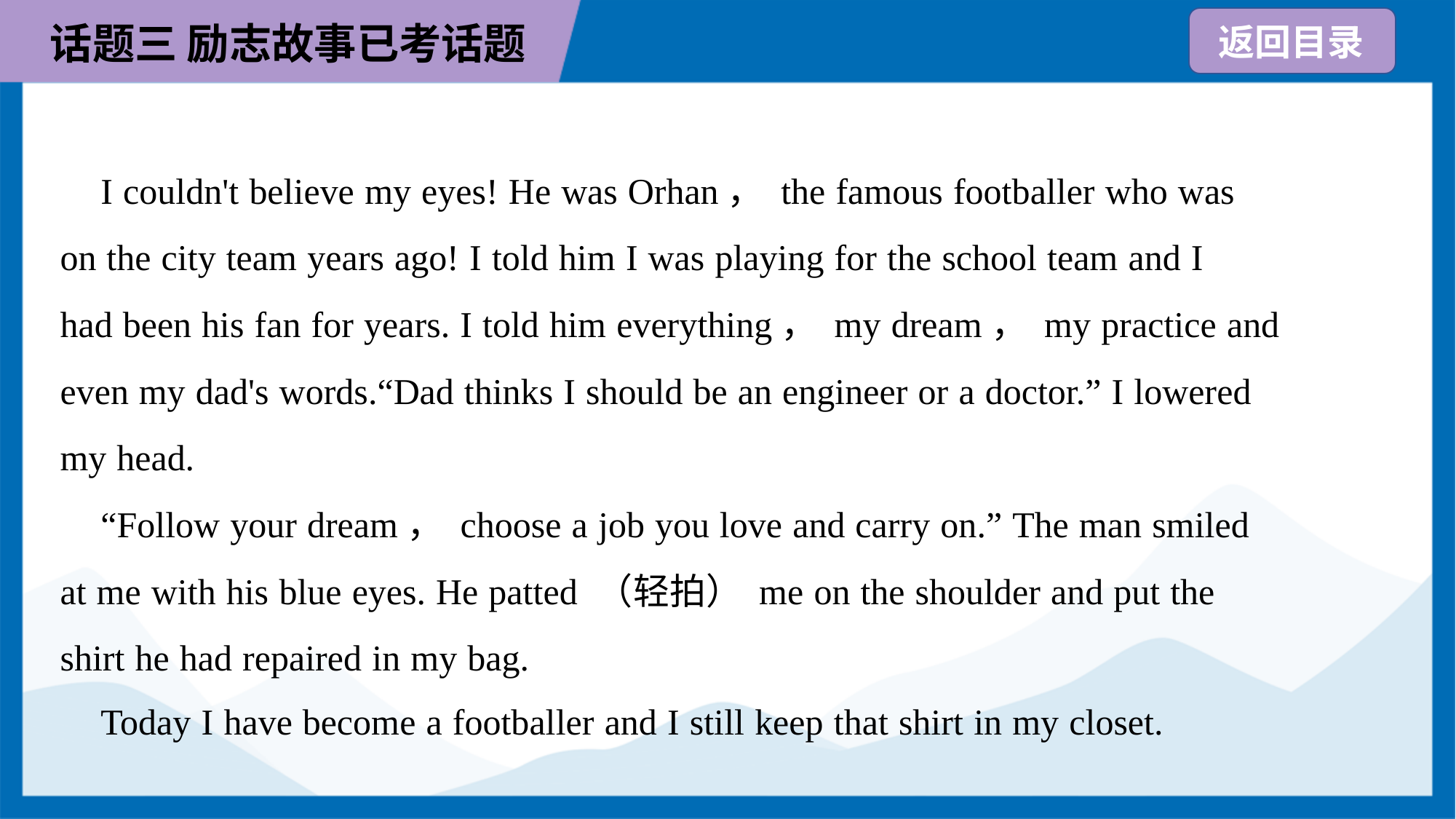

I couldn't believe my eyes! He was Orhan， the famous footballer who was
on the city team years ago! I told him I was playing for the school team and I
had been his fan for years. I told him everything， my dream， my practice and
even my dad's words.“Dad thinks I should be an engineer or a doctor.” I lowered
my head.
    “Follow your dream， choose a job you love and carry on.” The man smiled
at me with his blue eyes. He patted （轻拍） me on the shoulder and put the
shirt he had repaired in my bag.
    Today I have become a footballer and I still keep that shirt in my closet.